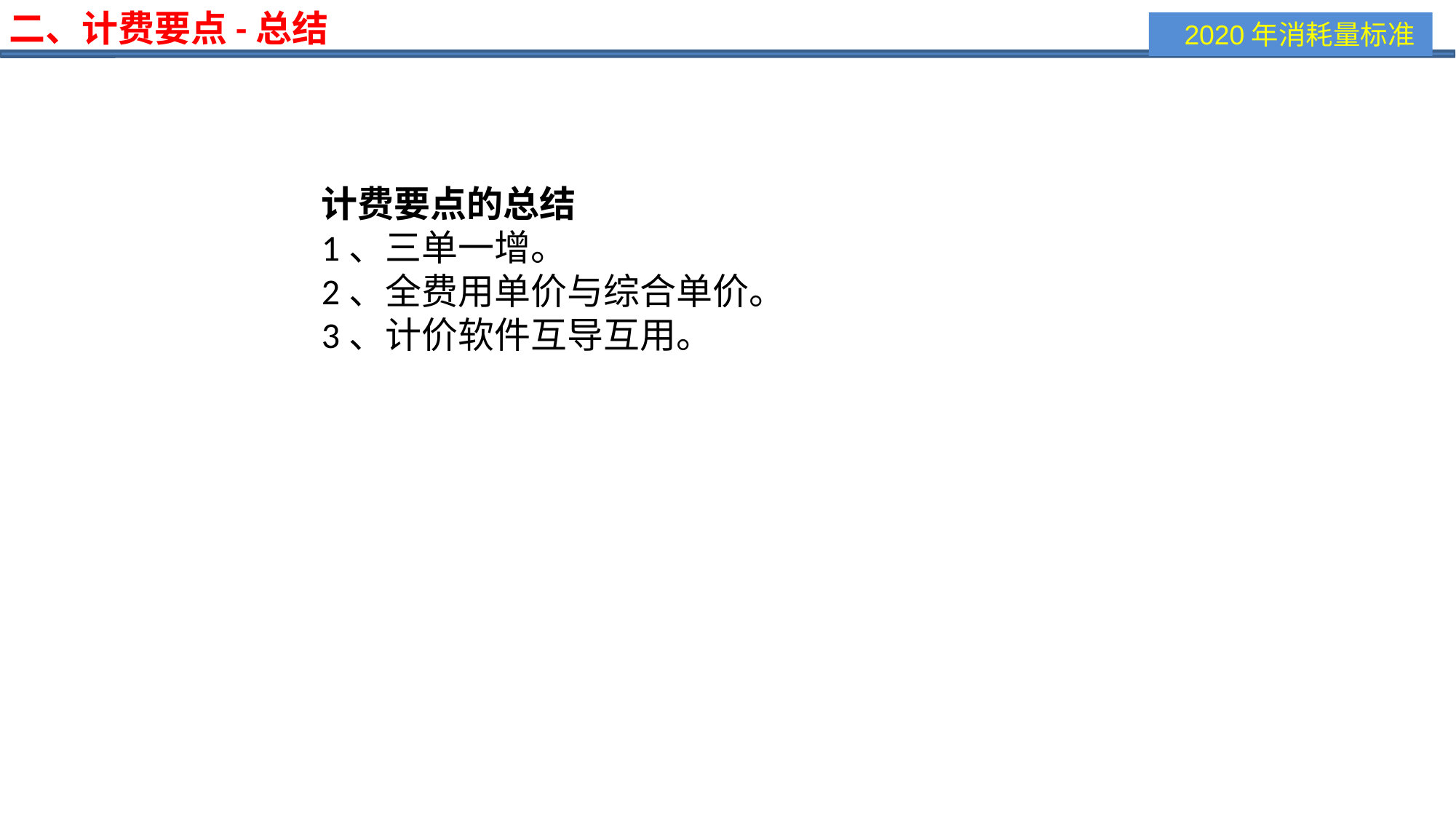

二、计费要点-总结

计费要点的总结
1、三单一增。
2、全费用单价与综合单价。
3、计价软件互导互用。